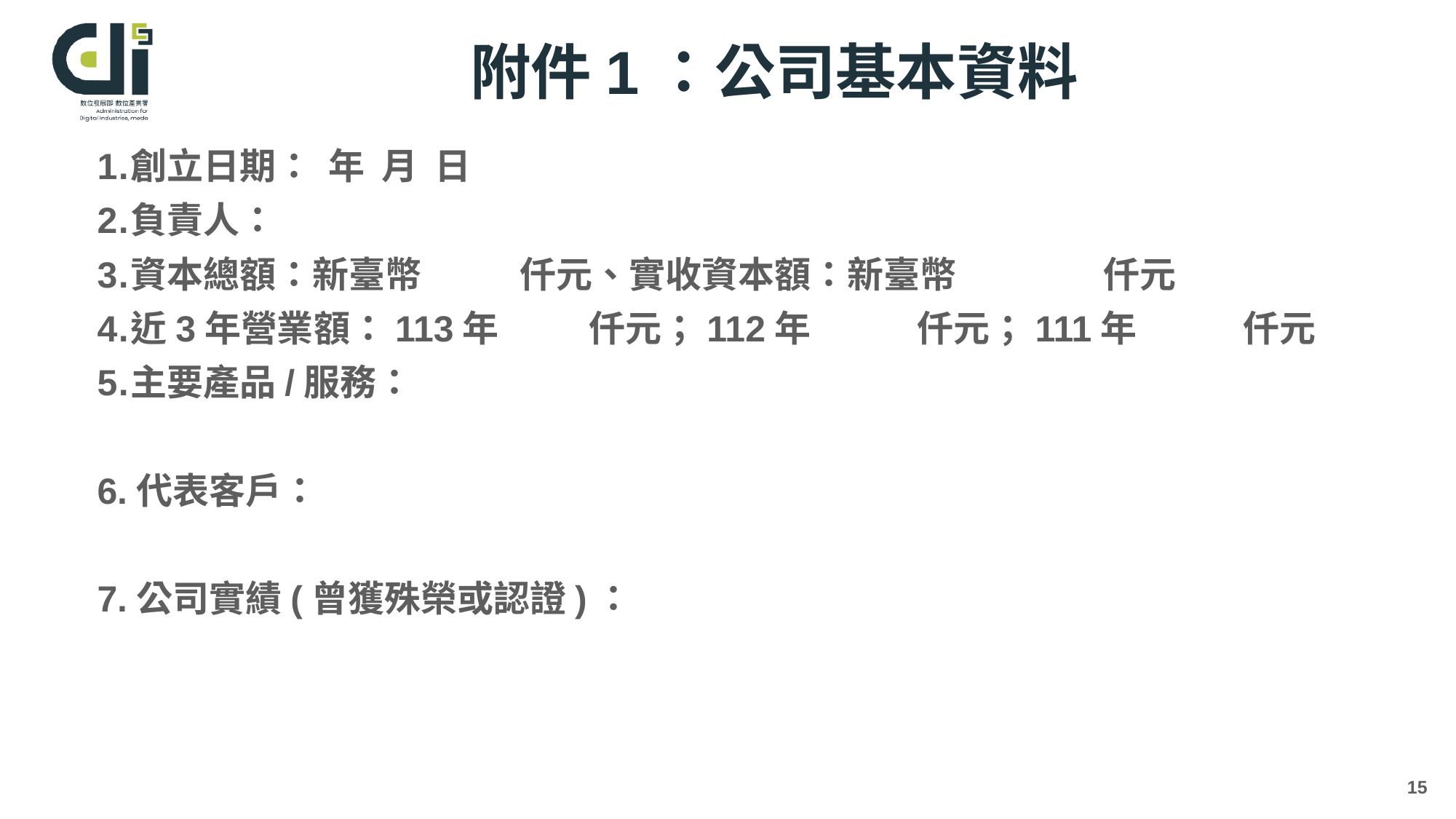

# 附件1：公司基本資料
創立日期：  年  月  日
負責人：
資本總額：新臺幣            仟元、實收資本額：新臺幣                  仟元
近3年營業額：113年           仟元；112年             仟元；111年             仟元
主要產品/服務：

6.代表客戶：

7.公司實績(曾獲殊榮或認證)：
15